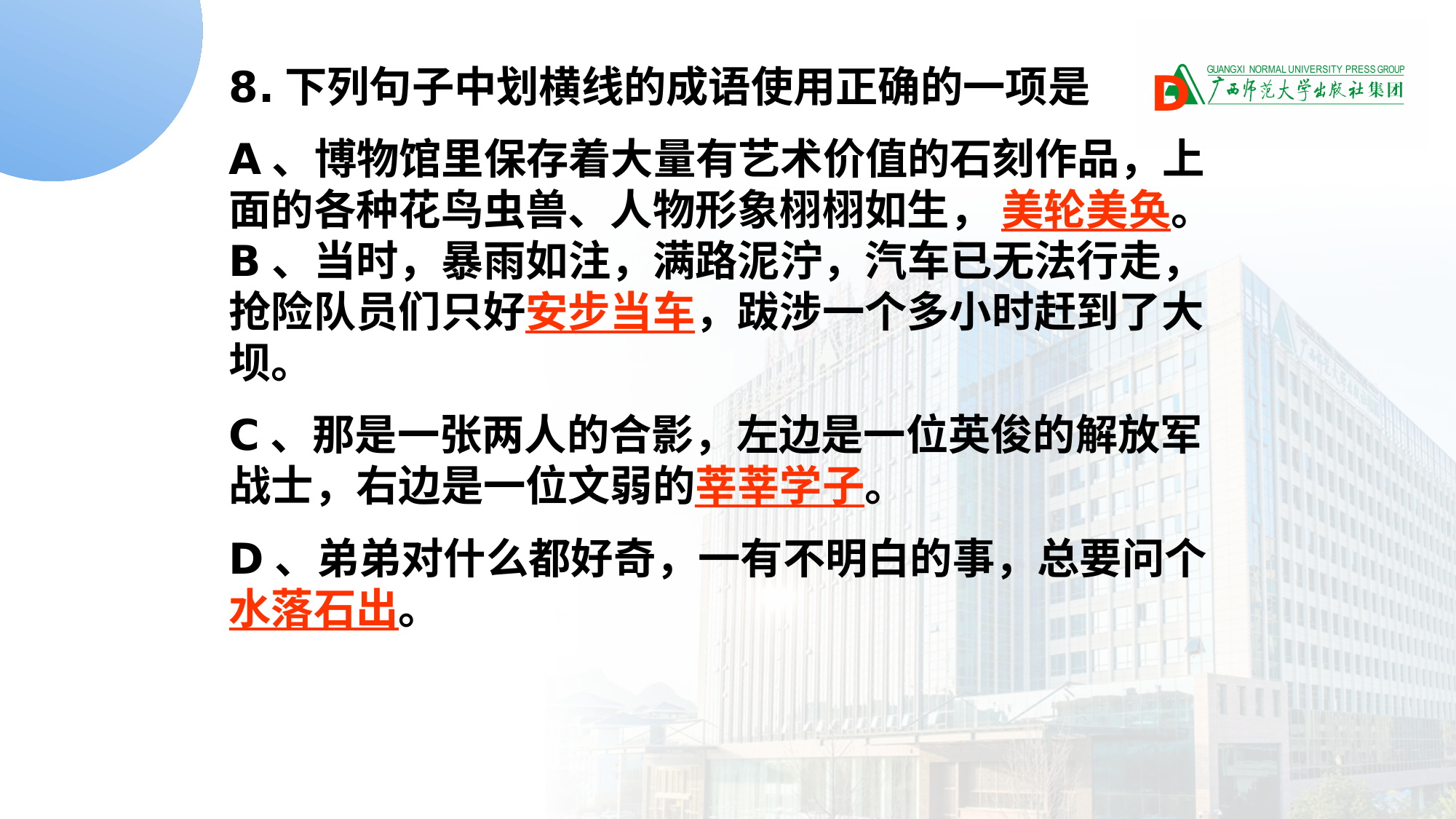

8.下列句子中划横线的成语使用正确的一项是
A、博物馆里保存着大量有艺术价值的石刻作品，上面的各种花鸟虫兽、人物形象栩栩如生， 美轮美奂。
B、当时，暴雨如注，满路泥泞，汽车已无法行走，抢险队员们只好安步当车，跋涉一个多小时赶到了大坝。
C、那是一张两人的合影，左边是一位英俊的解放军战士，右边是一位文弱的莘莘学子。
D、弟弟对什么都好奇，一有不明白的事，总要问个水落石出。
D
这部精彩的电视剧播出时，几乎万人空巷，人们在家里守着荧屏，街上显得静悄悄的。